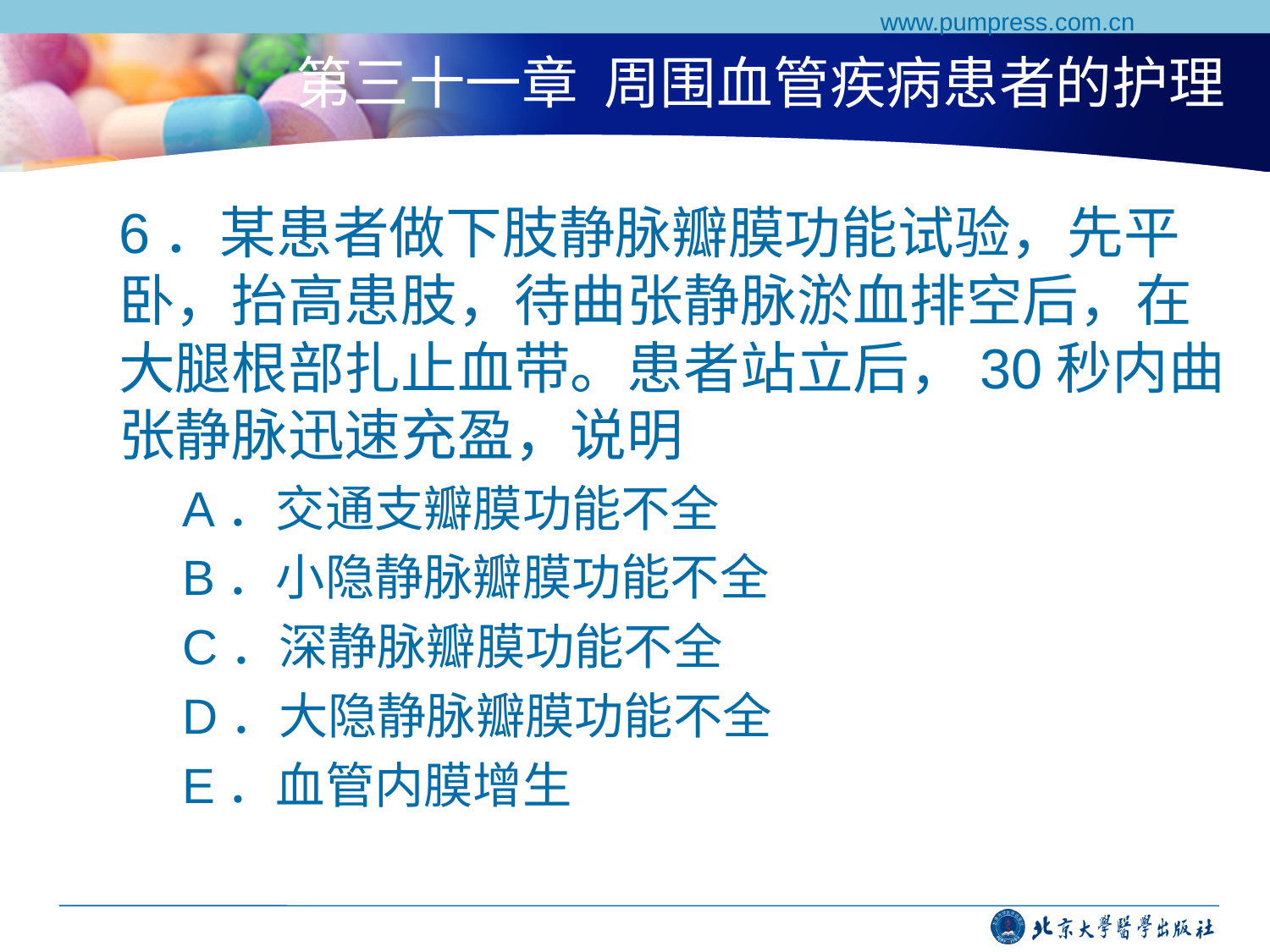

www.pumpress.com.cn
# 第三十一章  周围血管疾病患者的护理
6．某患者做下肢静脉瓣膜功能试验，先平卧，抬高患肢，待曲张静脉淤血排空后，在大腿根部扎止血带。患者站立后，30秒内曲张静脉迅速充盈，说明
A．交通支瓣膜功能不全
B．小隐静脉瓣膜功能不全
C．深静脉瓣膜功能不全
D．大隐静脉瓣膜功能不全
E．血管内膜增生